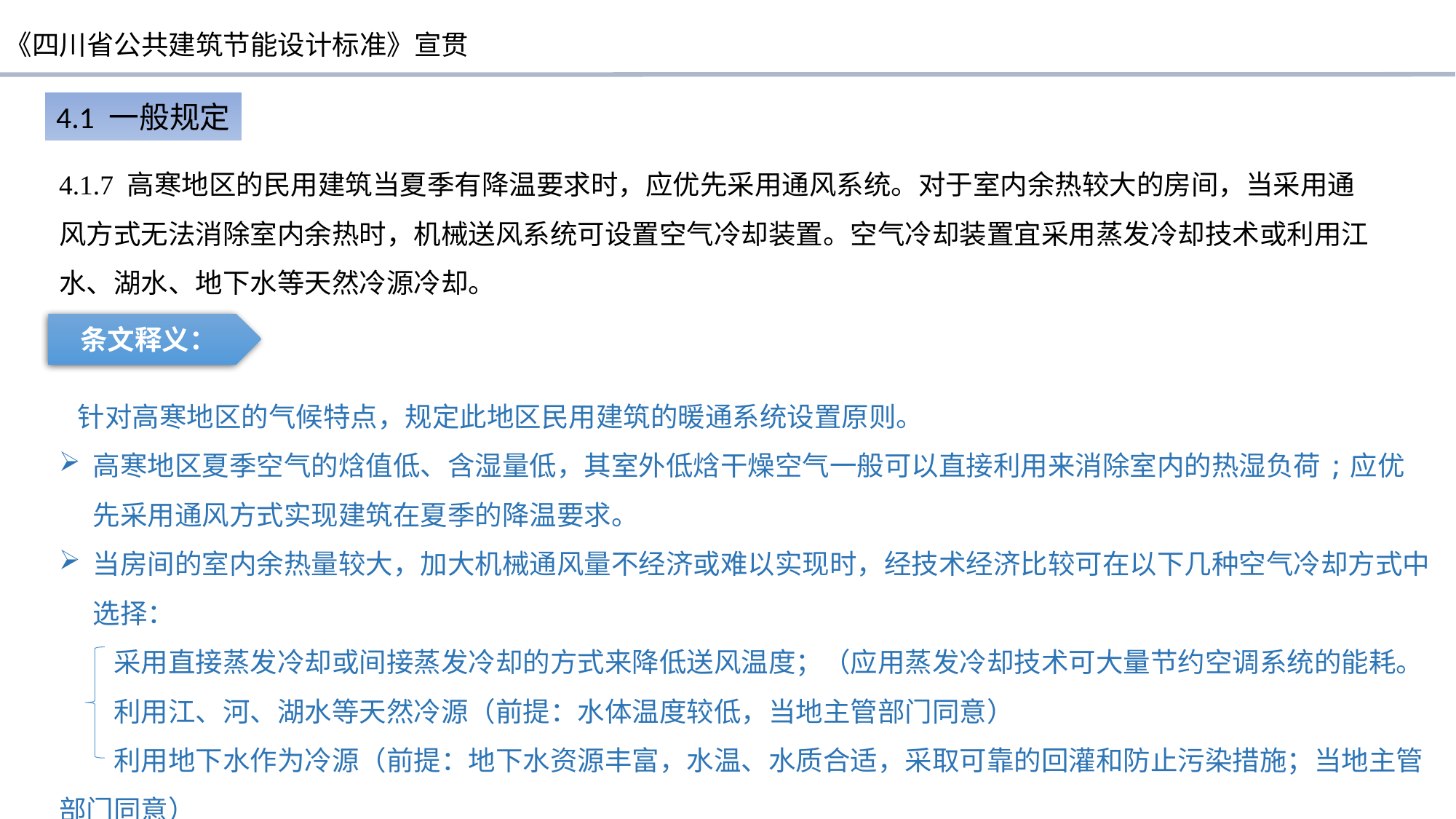

4.1 一般规定
4.1.7 高寒地区的民用建筑当夏季有降温要求时，应优先采用通风系统。对于室内余热较大的房间，当采用通风方式无法消除室内余热时，机械送风系统可设置空气冷却装置。空气冷却装置宜采用蒸发冷却技术或利用江水、湖水、地下水等天然冷源冷却。
条文释义：
  针对高寒地区的气候特点，规定此地区民用建筑的暖通系统设置原则。
高寒地区夏季空气的焓值低、含湿量低，其室外低焓干燥空气一般可以直接利用来消除室内的热湿负荷;应优先采用通风方式实现建筑在夏季的降温要求。
当房间的室内余热量较大，加大机械通风量不经济或难以实现时，经技术经济比较可在以下几种空气冷却方式中选择：
采用直接蒸发冷却或间接蒸发冷却的方式来降低送风温度；（应用蒸发冷却技术可大量节约空调系统的能耗。
利用江、河、湖水等天然冷源（前提：水体温度较低，当地主管部门同意）
利用地下水作为冷源（前提：地下水资源丰富，水温、水质合适，采取可靠的回灌和防止污染措施；当地主管部门同意）